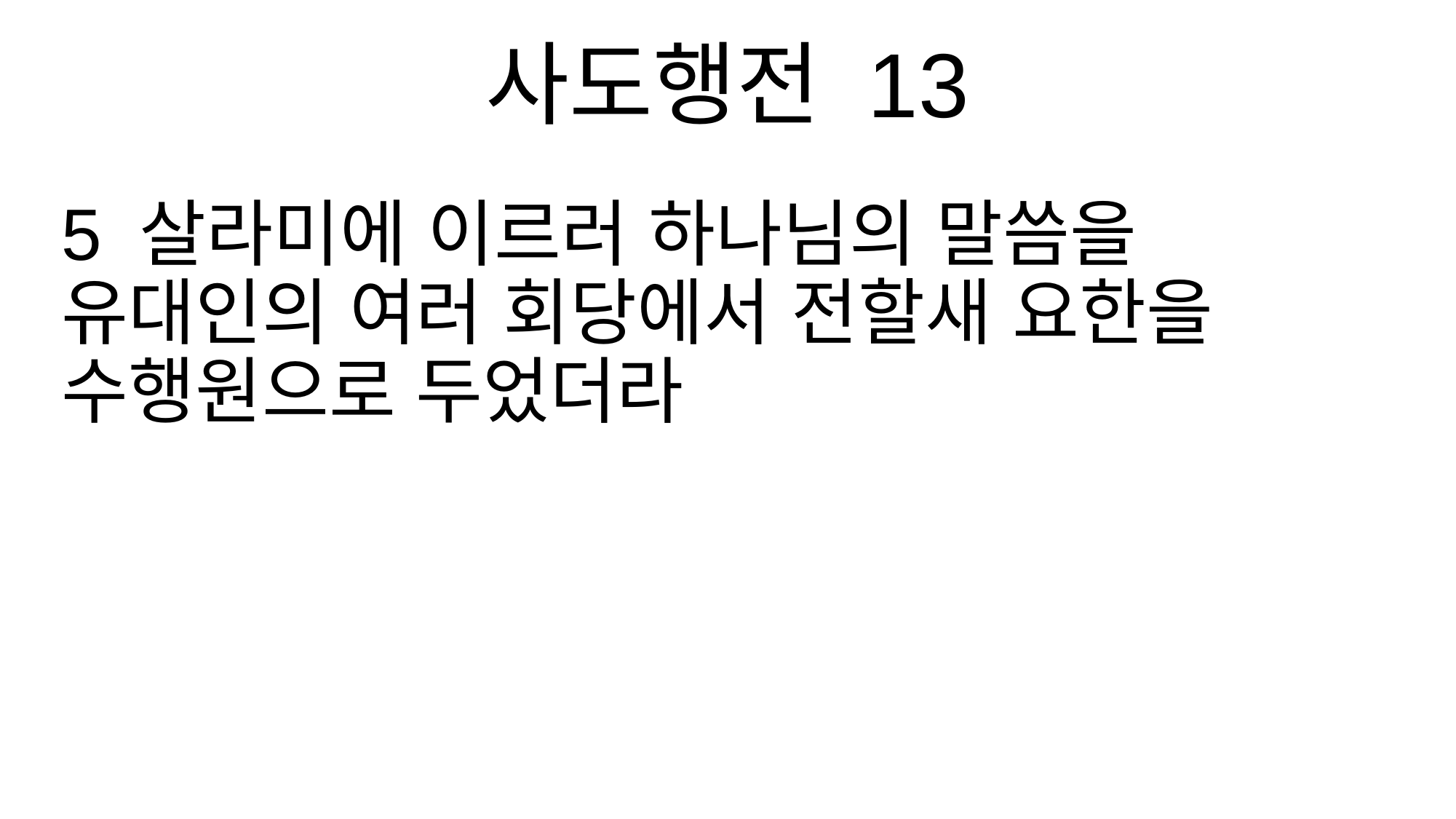

사도행전 13
5 살라미에 이르러 하나님의 말씀을 유대인의 여러 회당에서 전할새 요한을 수행원으로 두었더라